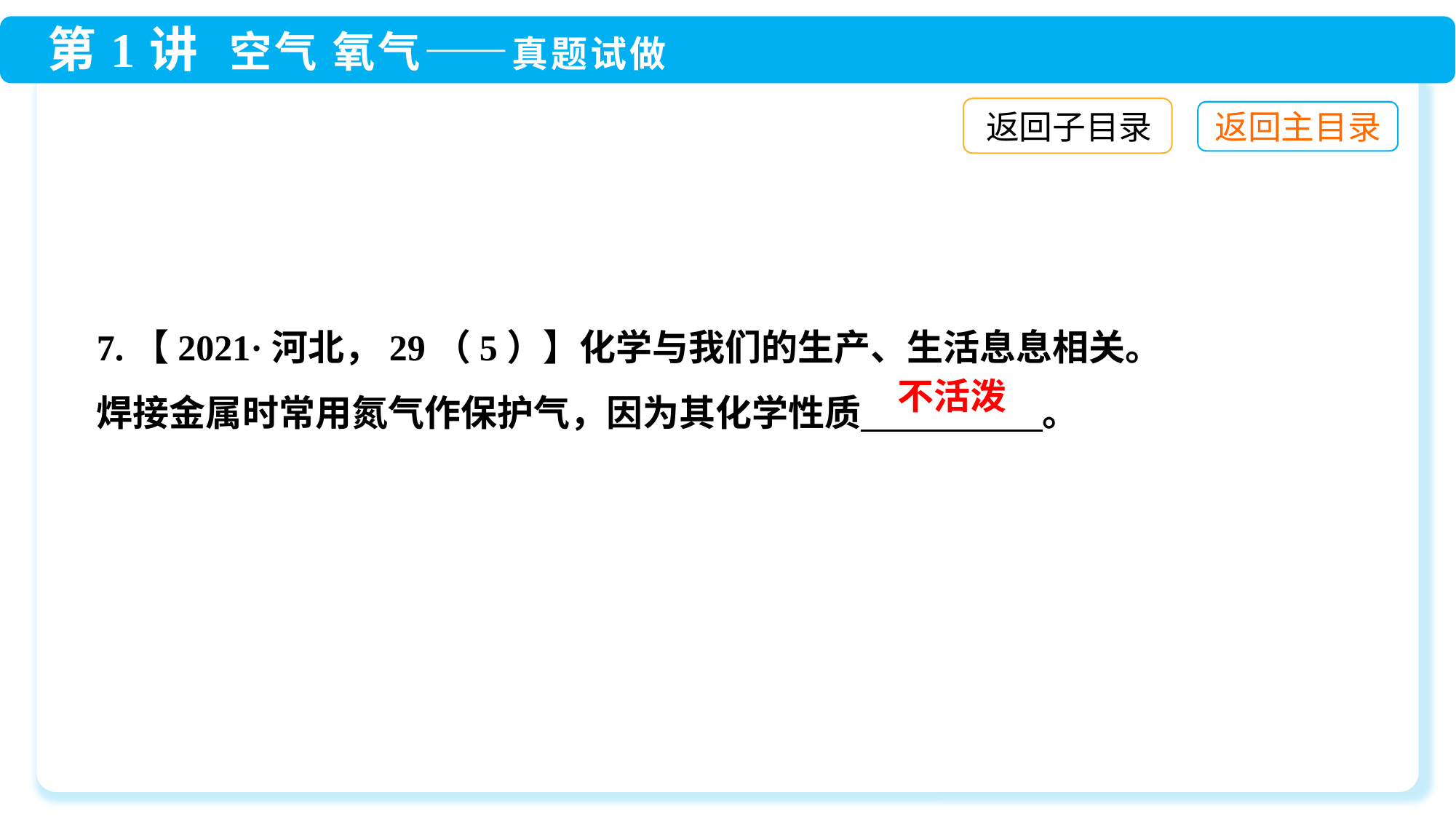

返回子目录
7.【2021·河北，29（5）】化学与我们的生产、生活息息相关。
焊接金属时常用氮气作保护气，因为其化学性质　　　　　。

不活泼